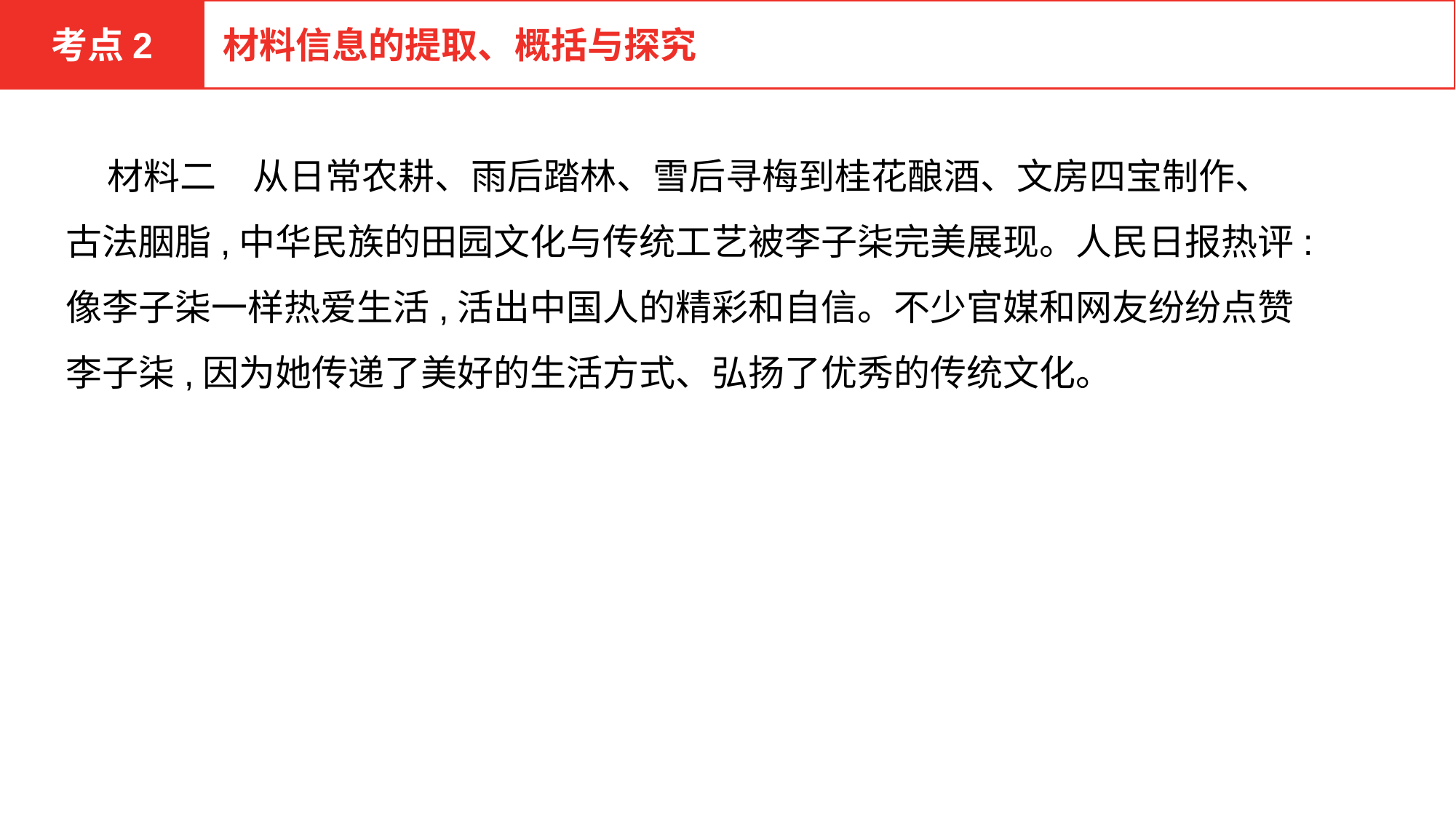

考点2
材料信息的提取、概括与探究
    材料二　从日常农耕、雨后踏林、雪后寻梅到桂花酿酒、文房四宝制作、古法胭脂,中华民族的田园文化与传统工艺被李子柒完美展现。人民日报热评:像李子柒一样热爱生活,活出中国人的精彩和自信。不少官媒和网友纷纷点赞李子柒,因为她传递了美好的生活方式、弘扬了优秀的传统文化。